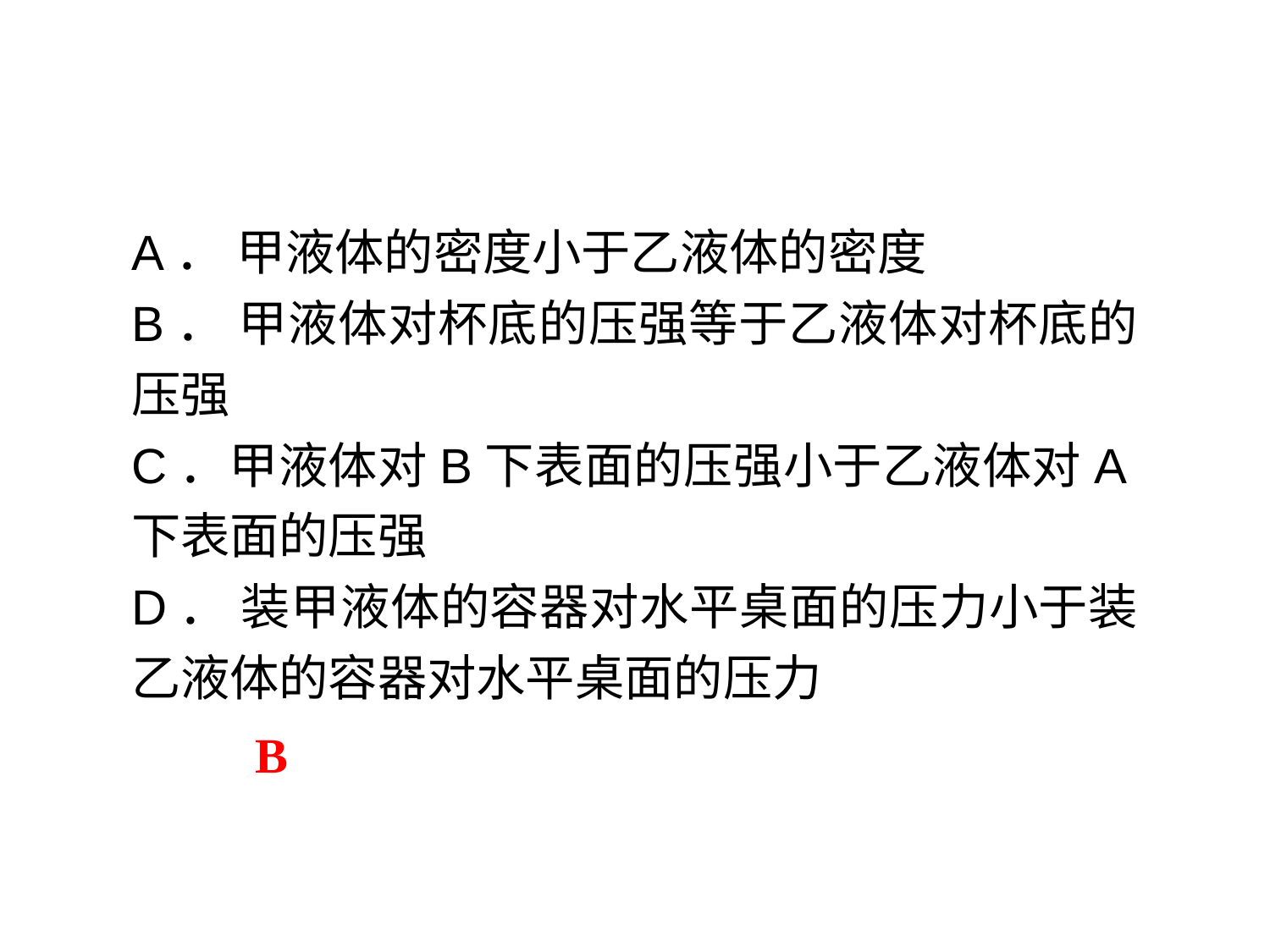

A． 甲液体的密度小于乙液体的密度
B． 甲液体对杯底的压强等于乙液体对杯底的压强
C．甲液体对B下表面的压强小于乙液体对A下表面的压强
D． 装甲液体的容器对水平桌面的压力小于装乙液体的容器对水平桌面的压力
B